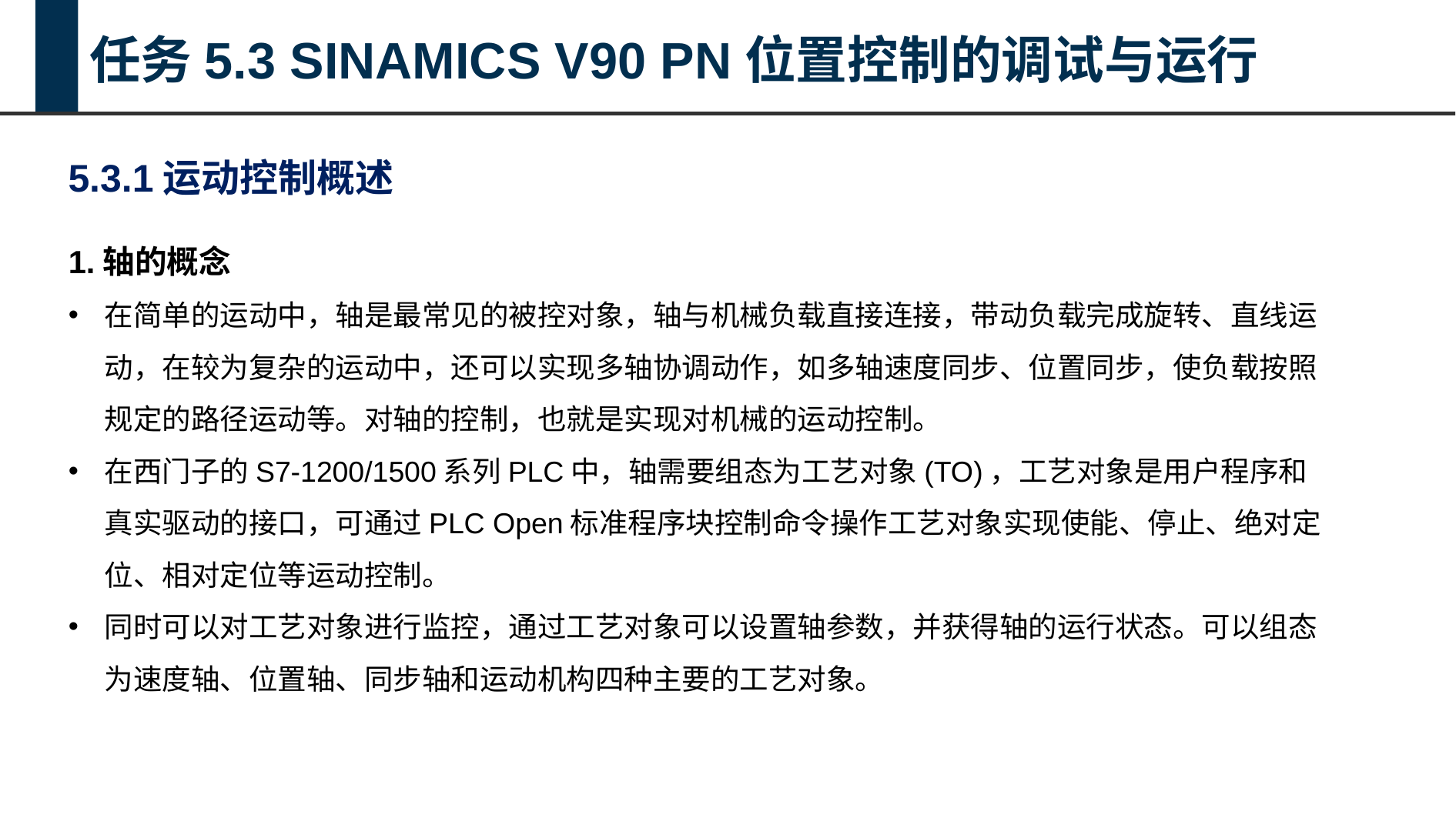

任务5.3 SINAMICS V90 PN位置控制的调试与运行

5.3.1运动控制概述

1.轴的概念
在简单的运动中，轴是最常见的被控对象，轴与机械负载直接连接，带动负载完成旋转、直线运动，在较为复杂的运动中，还可以实现多轴协调动作，如多轴速度同步、位置同步，使负载按照规定的路径运动等。对轴的控制，也就是实现对机械的运动控制。
在西门子的S7-1200/1500系列PLC中，轴需要组态为工艺对象(TO)，工艺对象是用户程序和真实驱动的接口，可通过PLC Open标准程序块控制命令操作工艺对象实现使能、停止、绝对定位、相对定位等运动控制。
同时可以对工艺对象进行监控，通过工艺对象可以设置轴参数，并获得轴的运行状态。可以组态为速度轴、位置轴、同步轴和运动机构四种主要的工艺对象。